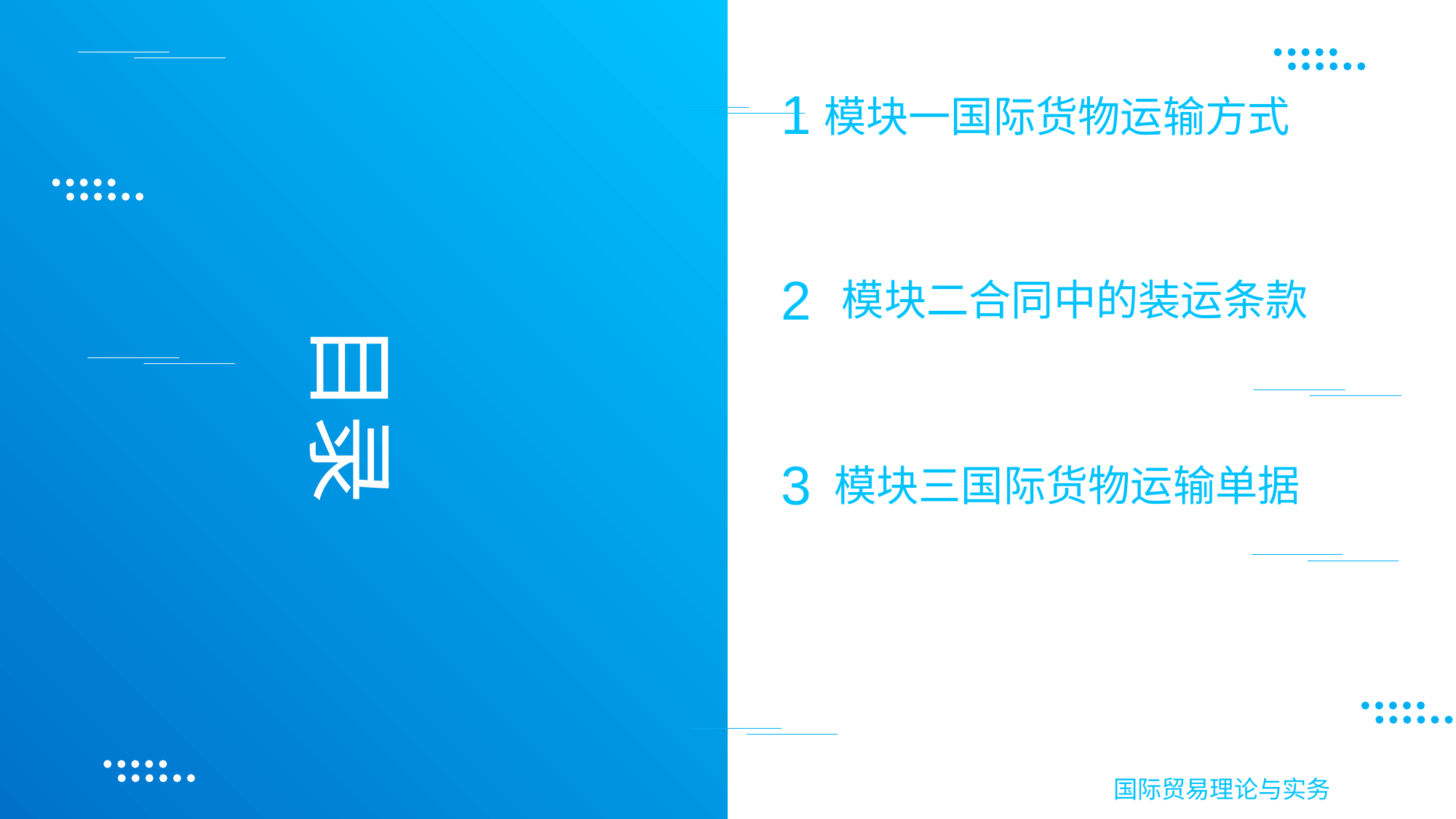

1
2
3
模块一国际货物运输方式

模块二合同中的装运条款
模块三国际货物运输单据

目录

国际贸易理论与实务